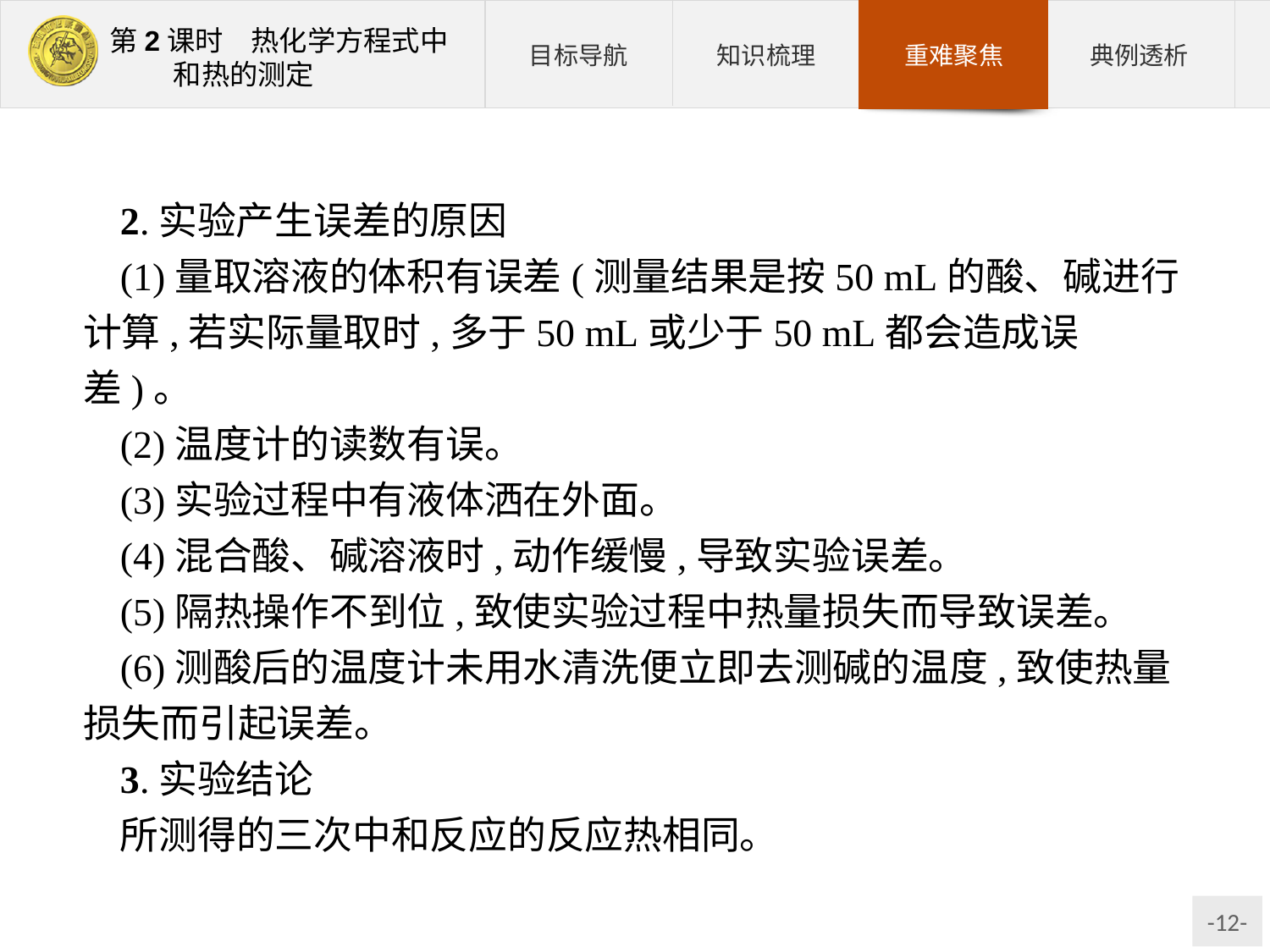

2.实验产生误差的原因
(1)量取溶液的体积有误差(测量结果是按50 mL的酸、碱进行计算,若实际量取时,多于50 mL或少于50 mL都会造成误差)。
(2)温度计的读数有误。
(3)实验过程中有液体洒在外面。
(4)混合酸、碱溶液时,动作缓慢,导致实验误差。
(5)隔热操作不到位,致使实验过程中热量损失而导致误差。
(6)测酸后的温度计未用水清洗便立即去测碱的温度,致使热量损失而引起误差。
3.实验结论
所测得的三次中和反应的反应热相同。